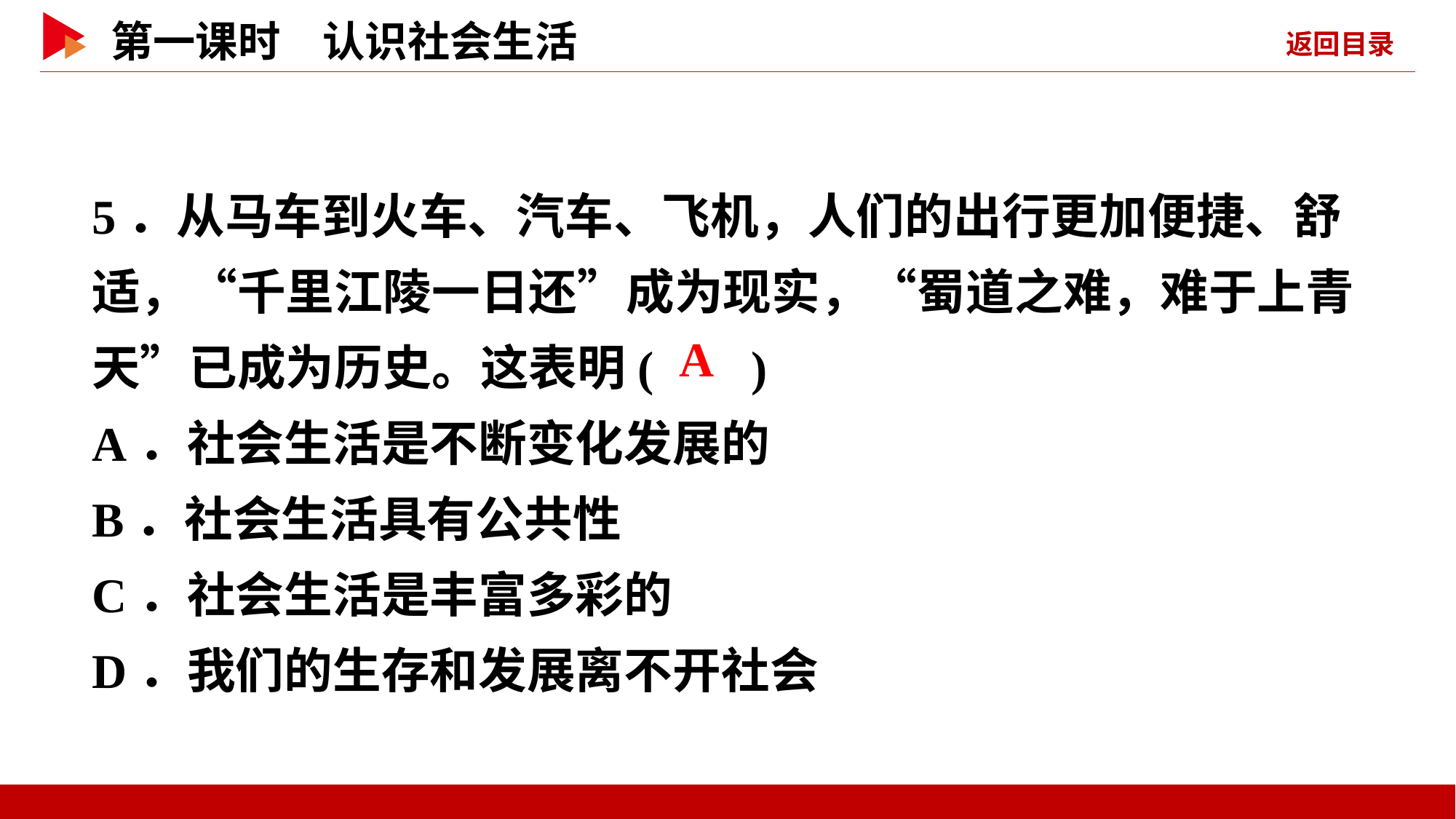

5．从马车到火车、汽车、飞机，人们的出行更加便捷、舒适，“千里江陵一日还”成为现实，“蜀道之难，难于上青天”已成为历史。这表明(        )
A．社会生活是不断变化发展的
B．社会生活具有公共性
C．社会生活是丰富多彩的
D．我们的生存和发展离不开社会
   A